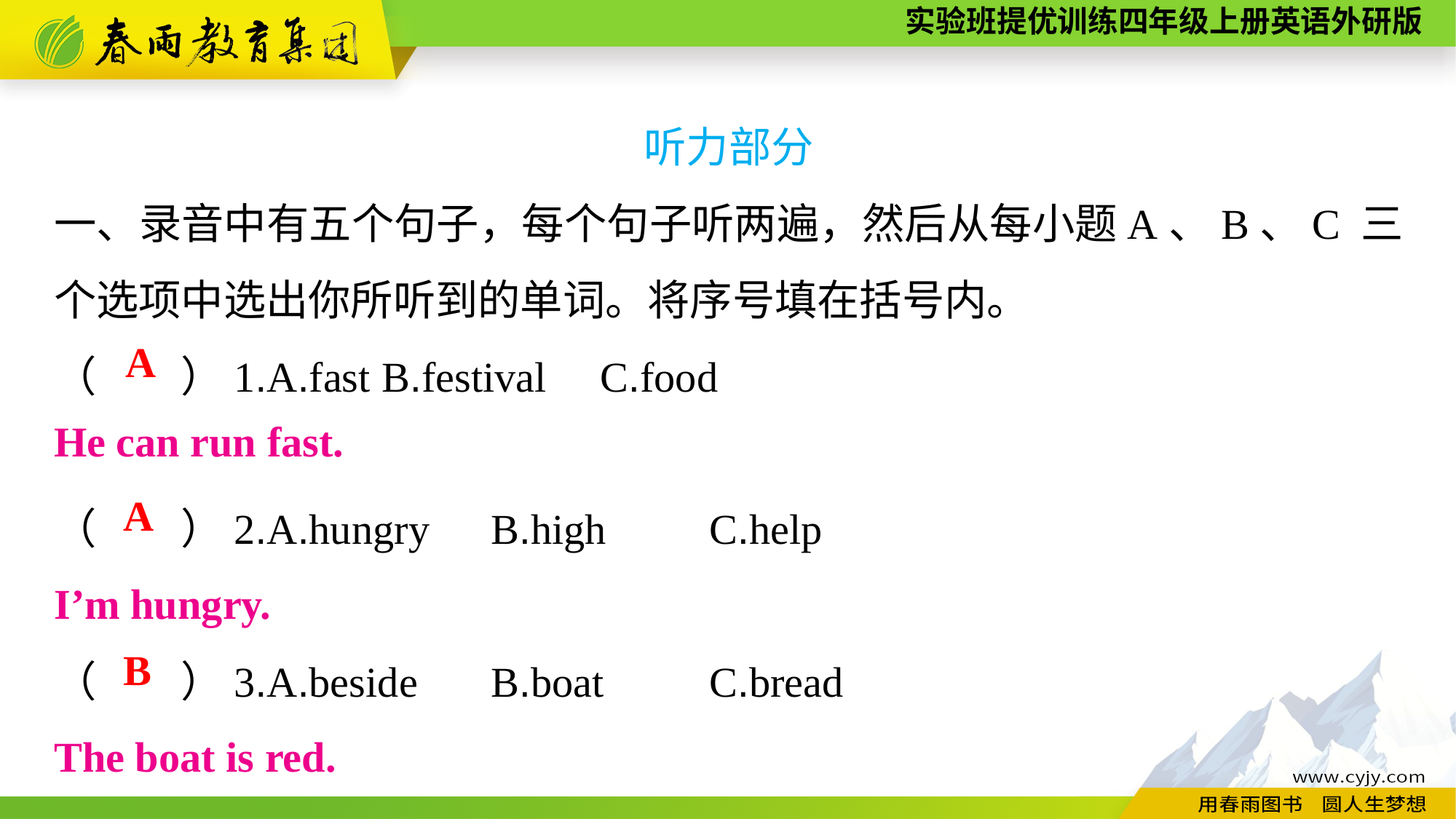

听力部分
一、录音中有五个句子，每个句子听两遍，然后从每小题A、B、C 三个选项中选出你所听到的单词。将序号填在括号内。
（　　）1.A.fast	B.festival	C.food

（　　）2.A.hungry	B.high	C.help

（　　）3.A.beside	B.boat	C.bread
A
He can run fast.
A
I’m hungry.
 B
The boat is red.